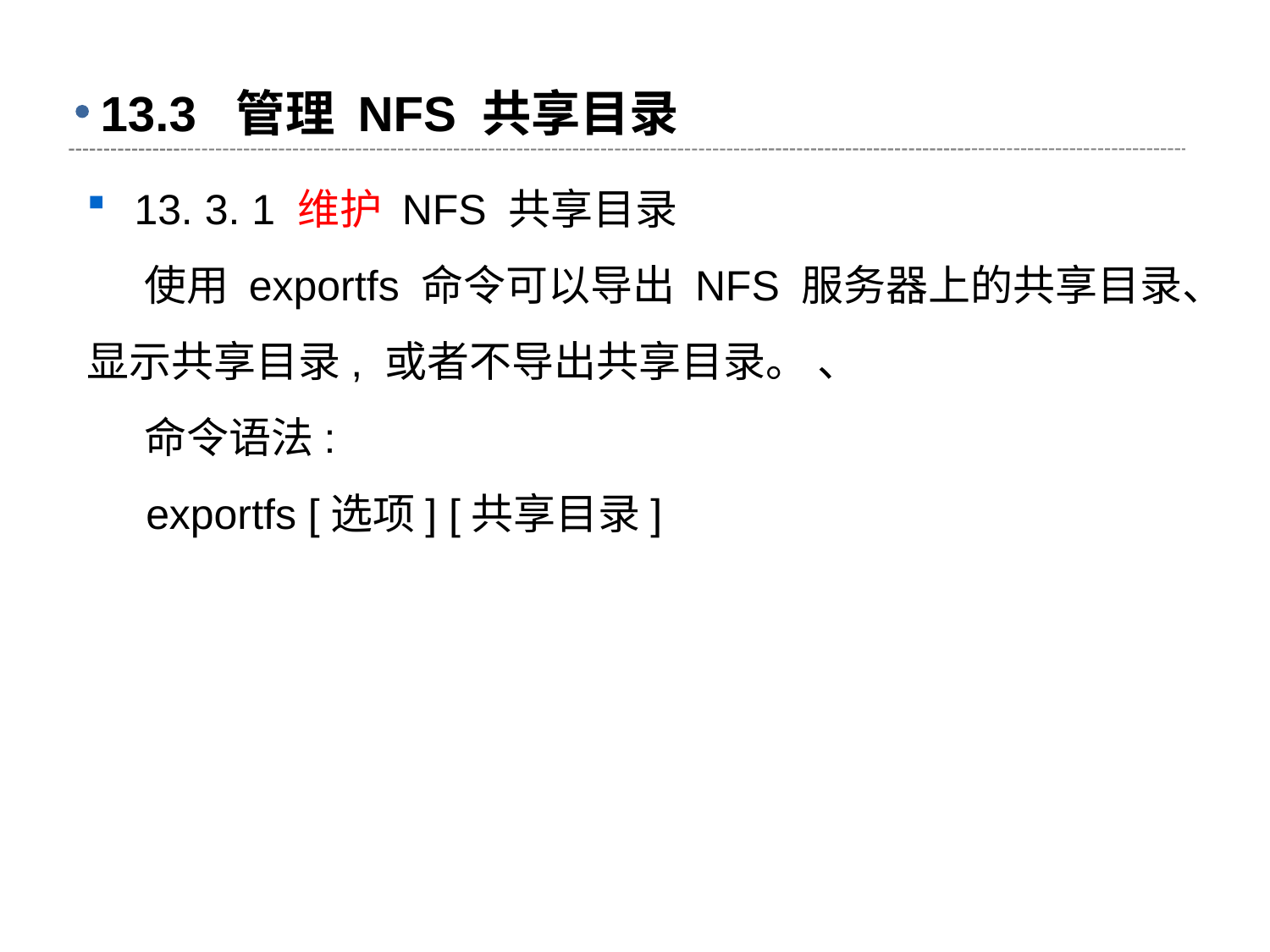

# 13.3  管理 NFS 共享目录
13. 3. 1 维护 NFS 共享目录
     使用 exportfs 命令可以导出 NFS 服务器上的共享目录、显示共享目录, 或者不导出共享目录。 、
     命令语法:
     exportfs [选项] [共享目录]